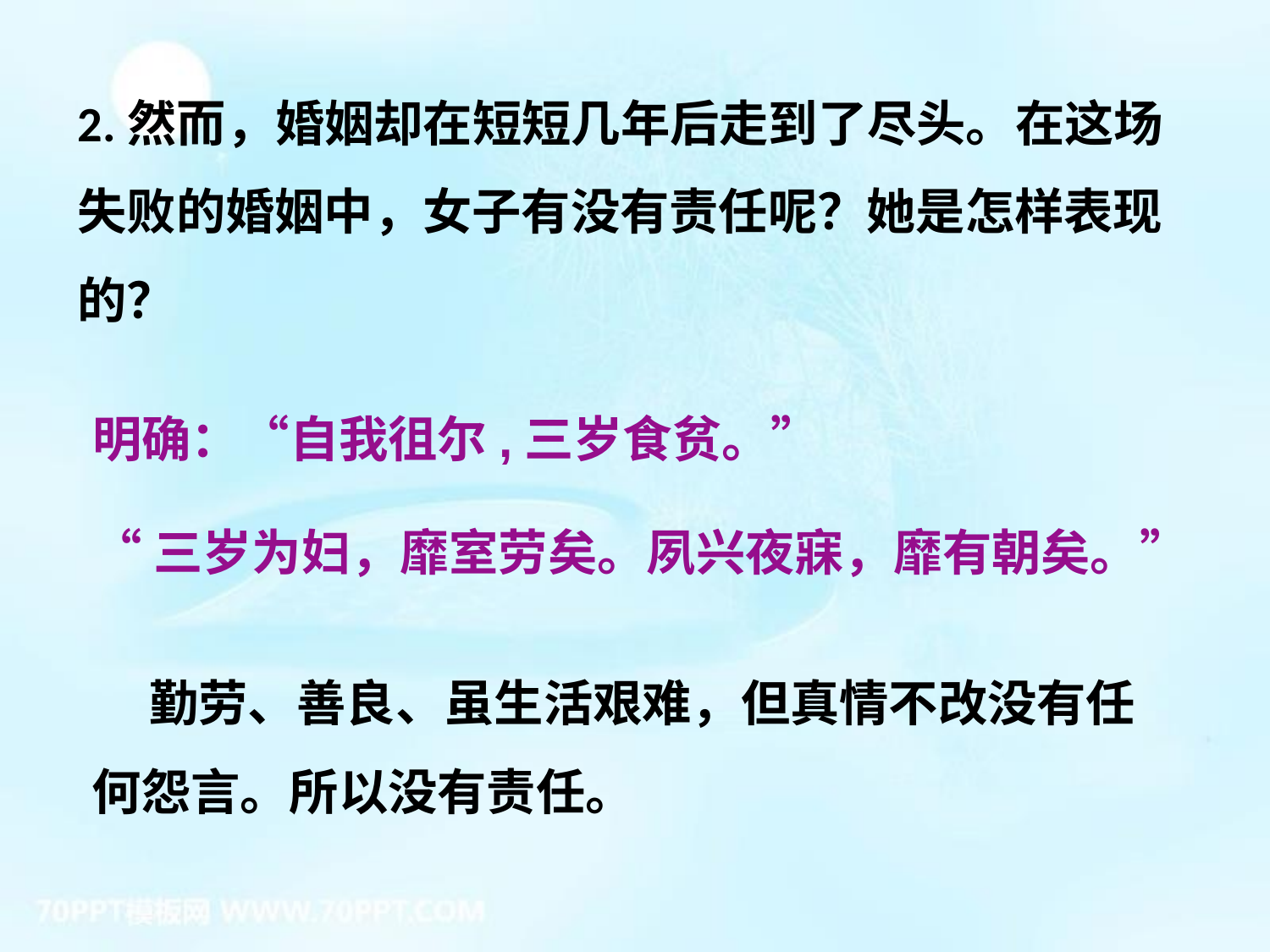

2.然而，婚姻却在短短几年后走到了尽头。在这场
失败的婚姻中，女子有没有责任呢？她是怎样表现
的？
明确：“自我徂尔,三岁食贫。”
“三岁为妇，靡室劳矣。夙兴夜寐，靡有朝矣。”
    勤劳、善良、虽生活艰难，但真情不改没有任何怨言。所以没有责任。